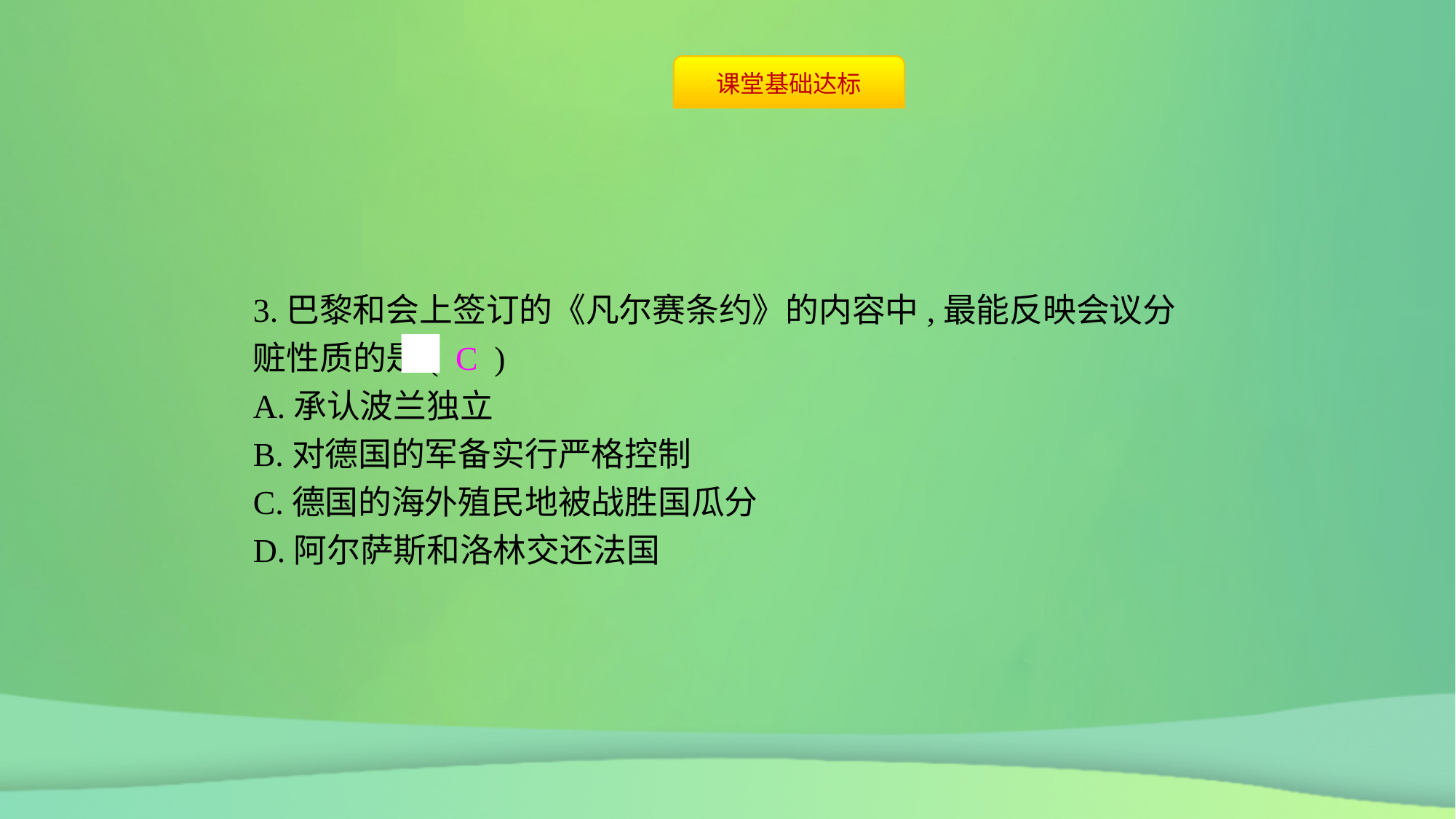

3.巴黎和会上签订的《凡尔赛条约》的内容中,最能反映会议分赃性质的是(  C  )
A.承认波兰独立
B.对德国的军备实行严格控制
C.德国的海外殖民地被战胜国瓜分
D.阿尔萨斯和洛林交还法国